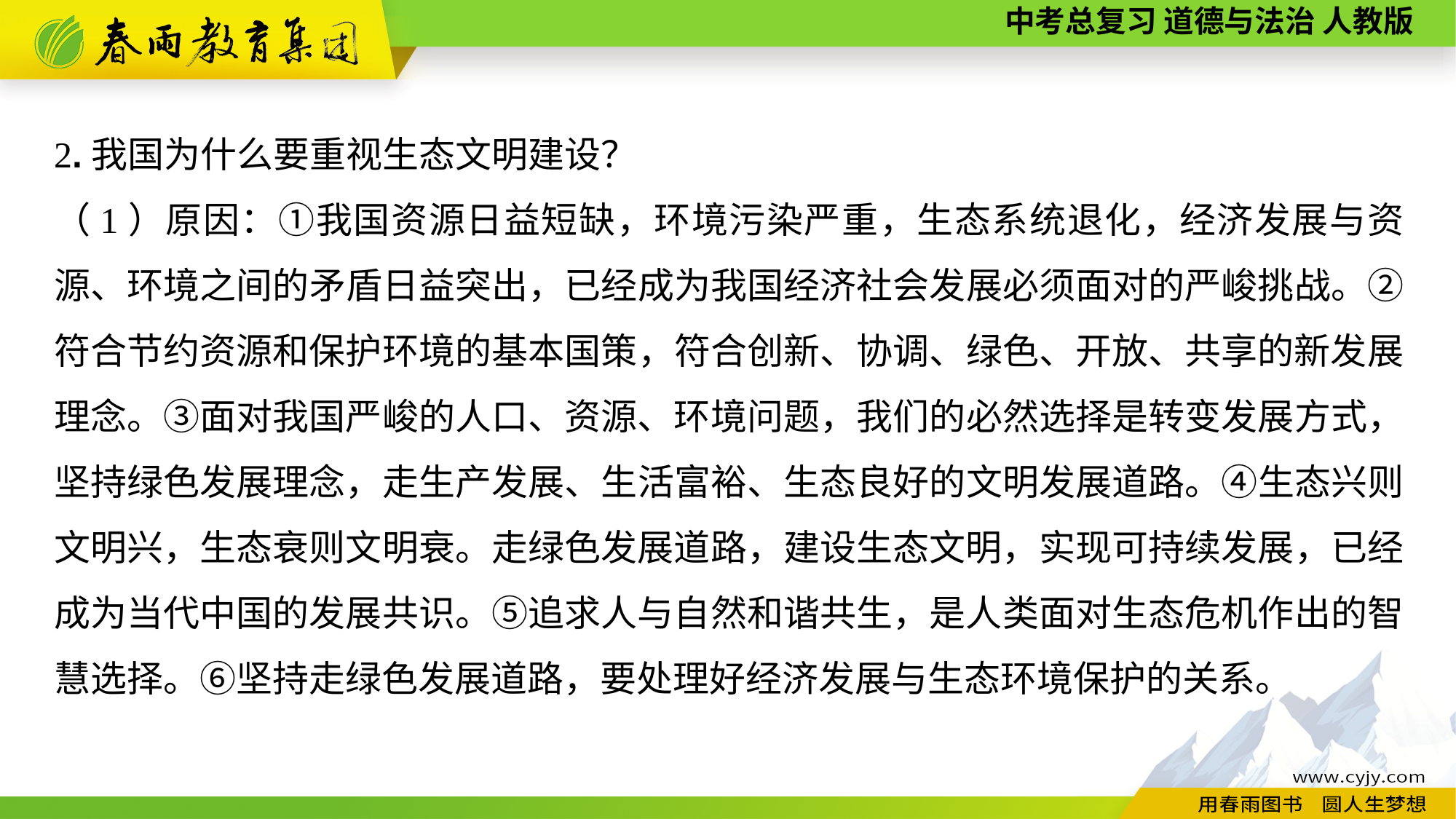

2.我国为什么要重视生态文明建设？
（1）原因：①我国资源日益短缺，环境污染严重，生态系统退化，经济发展与资源、环境之间的矛盾日益突出，已经成为我国经济社会发展必须面对的严峻挑战。②符合节约资源和保护环境的基本国策，符合创新、协调、绿色、开放、共享的新发展理念。③面对我国严峻的人口、资源、环境问题，我们的必然选择是转变发展方式，坚持绿色发展理念，走生产发展、生活富裕、生态良好的文明发展道路。④生态兴则文明兴，生态衰则文明衰。走绿色发展道路，建设生态文明，实现可持续发展，已经成为当代中国的发展共识。⑤追求人与自然和谐共生，是人类面对生态危机作出的智慧选择。⑥坚持走绿色发展道路，要处理好经济发展与生态环境保护的关系。